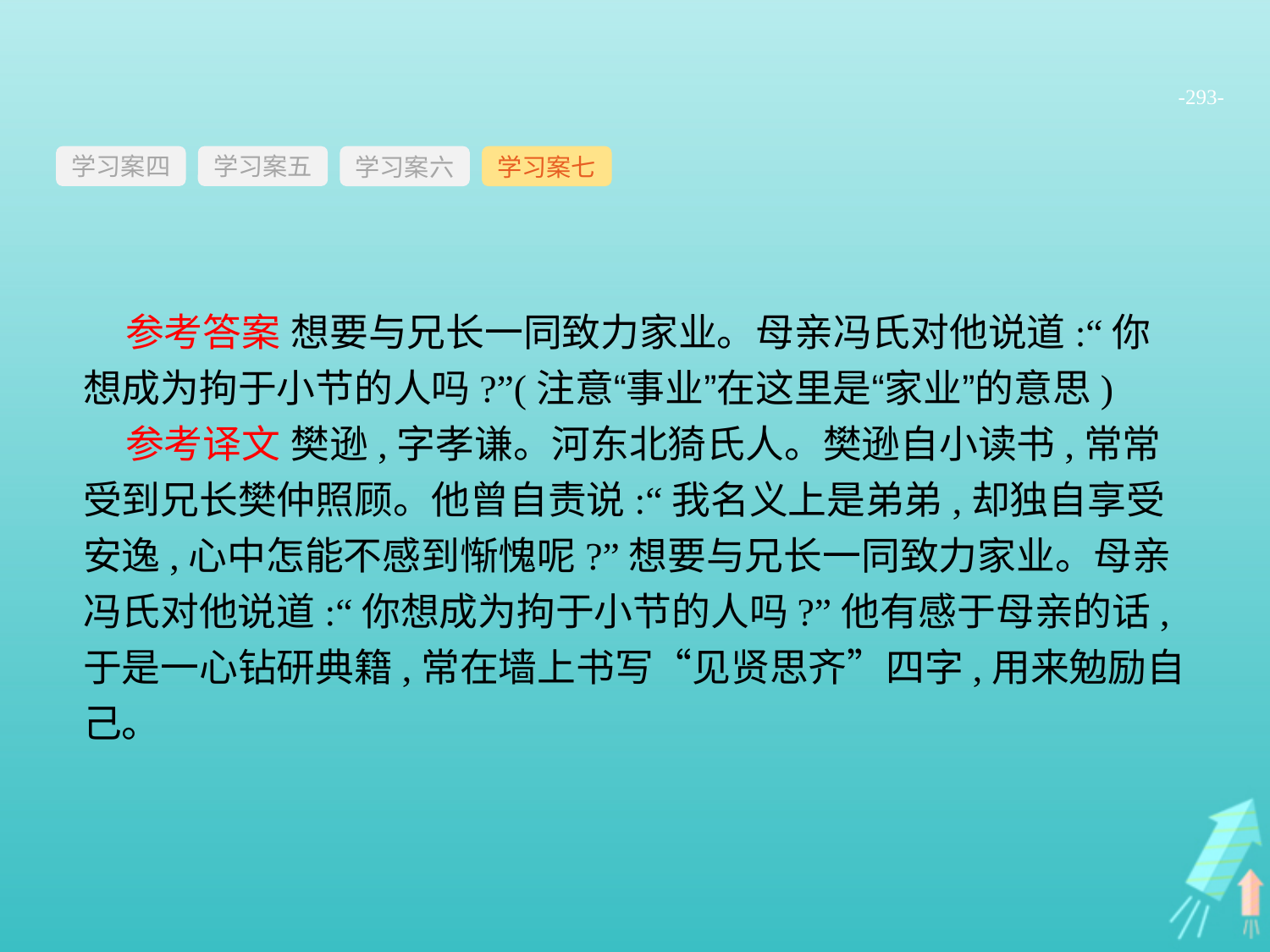

-293-
学习案四
学习案六
学习案七
学习案五
参考答案 想要与兄长一同致力家业。母亲冯氏对他说道:“你想成为拘于小节的人吗?”(注意“事业”在这里是“家业”的意思)
参考译文 樊逊,字孝谦。河东北猗氏人。樊逊自小读书,常常受到兄长樊仲照顾。他曾自责说:“我名义上是弟弟,却独自享受安逸,心中怎能不感到惭愧呢?”想要与兄长一同致力家业。母亲冯氏对他说道:“你想成为拘于小节的人吗?”他有感于母亲的话,于是一心钻研典籍,常在墙上书写“见贤思齐”四字,用来勉励自己。